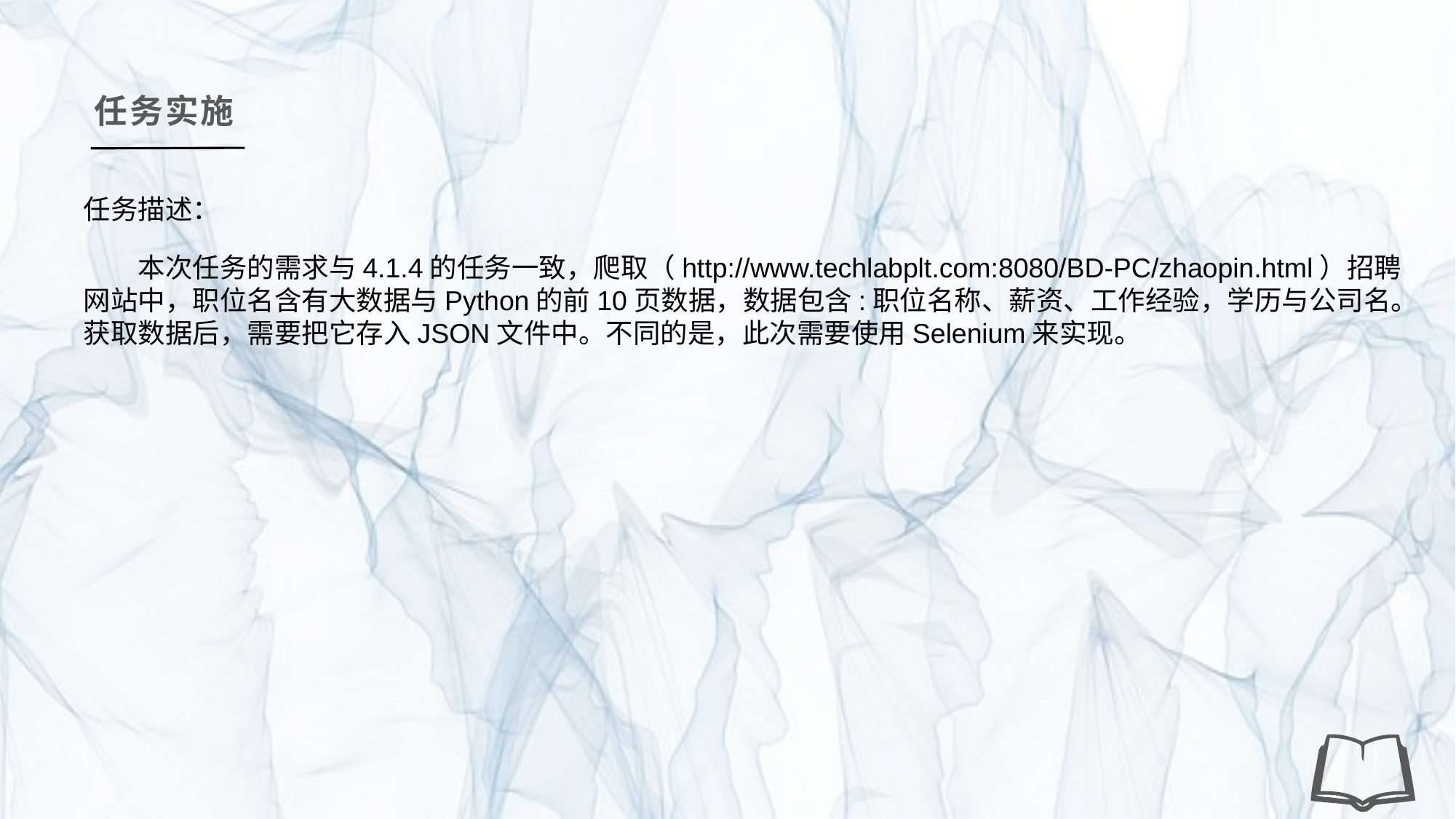

任务实施
任务描述：
本次任务的需求与4.1.4的任务一致，爬取（http://www.techlabplt.com:8080/BD-PC/zhaopin.html）招聘网站中，职位名含有大数据与Python的前10页数据，数据包含:职位名称、薪资、工作经验，学历与公司名。获取数据后，需要把它存入JSON文件中。不同的是，此次需要使用Selenium来实现。

37